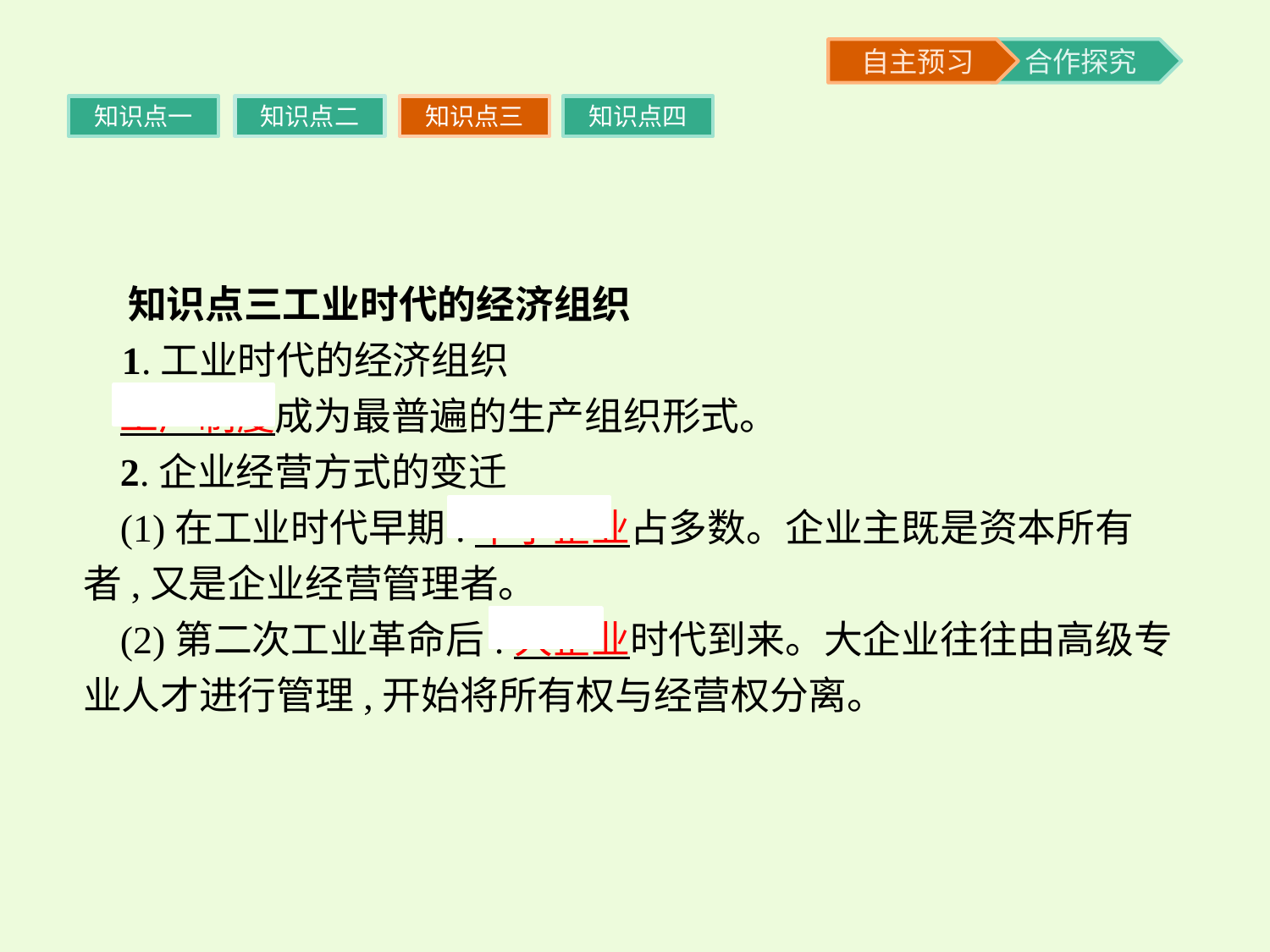

知识点一
知识点二
知识点三
知识点四
    知识点三工业时代的经济组织
    1.工业时代的经济组织
工厂制度成为最普遍的生产组织形式。
2.企业经营方式的变迁
(1)在工业时代早期:中小企业占多数。企业主既是资本所有者,又是企业经营管理者。
(2)第二次工业革命后:大企业时代到来。大企业往往由高级专业人才进行管理,开始将所有权与经营权分离。